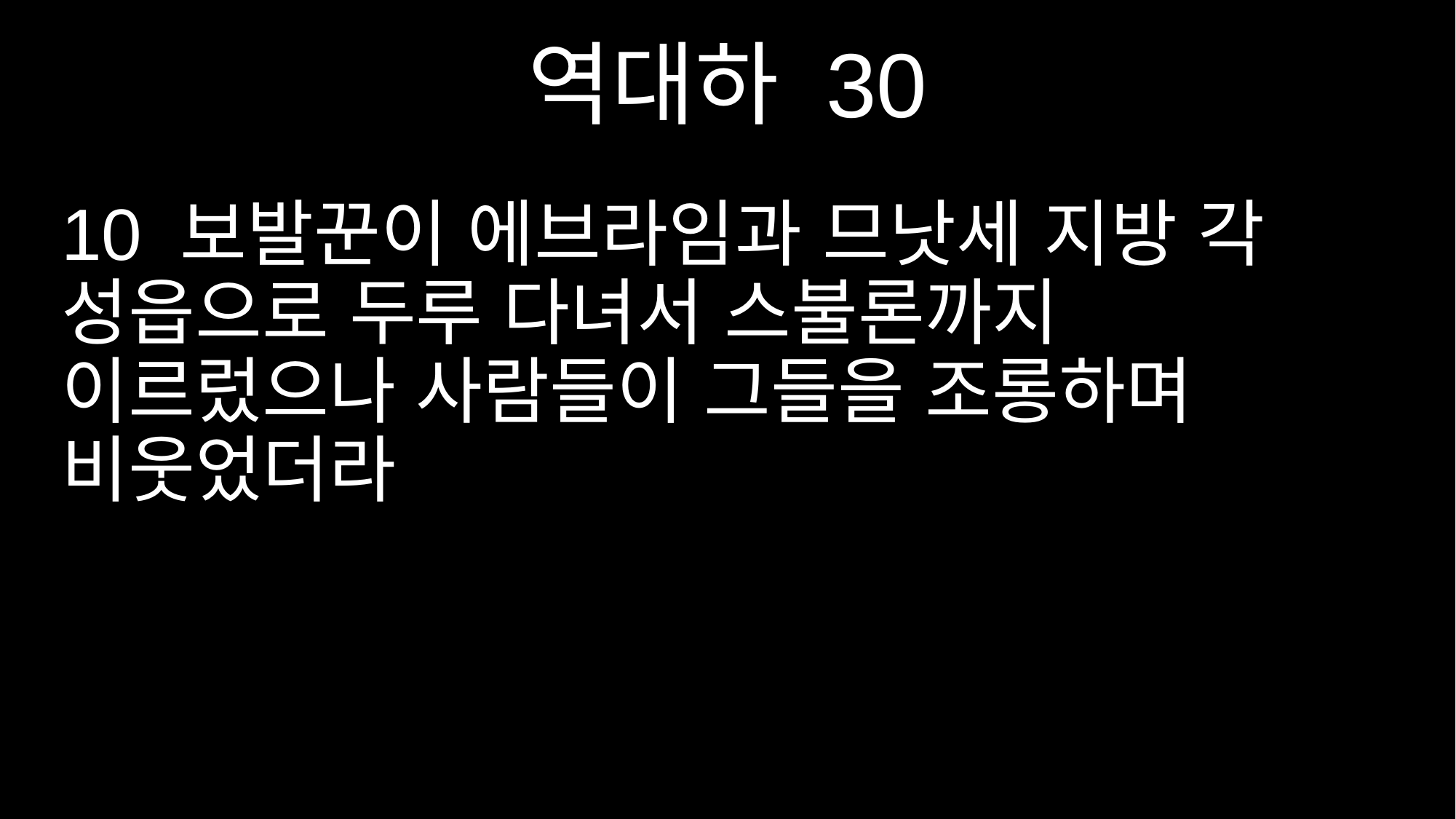

역대하 30
10 보발꾼이 에브라임과 므낫세 지방 각 성읍으로 두루 다녀서 스불론까지 이르렀으나 사람들이 그들을 조롱하며 비웃었더라